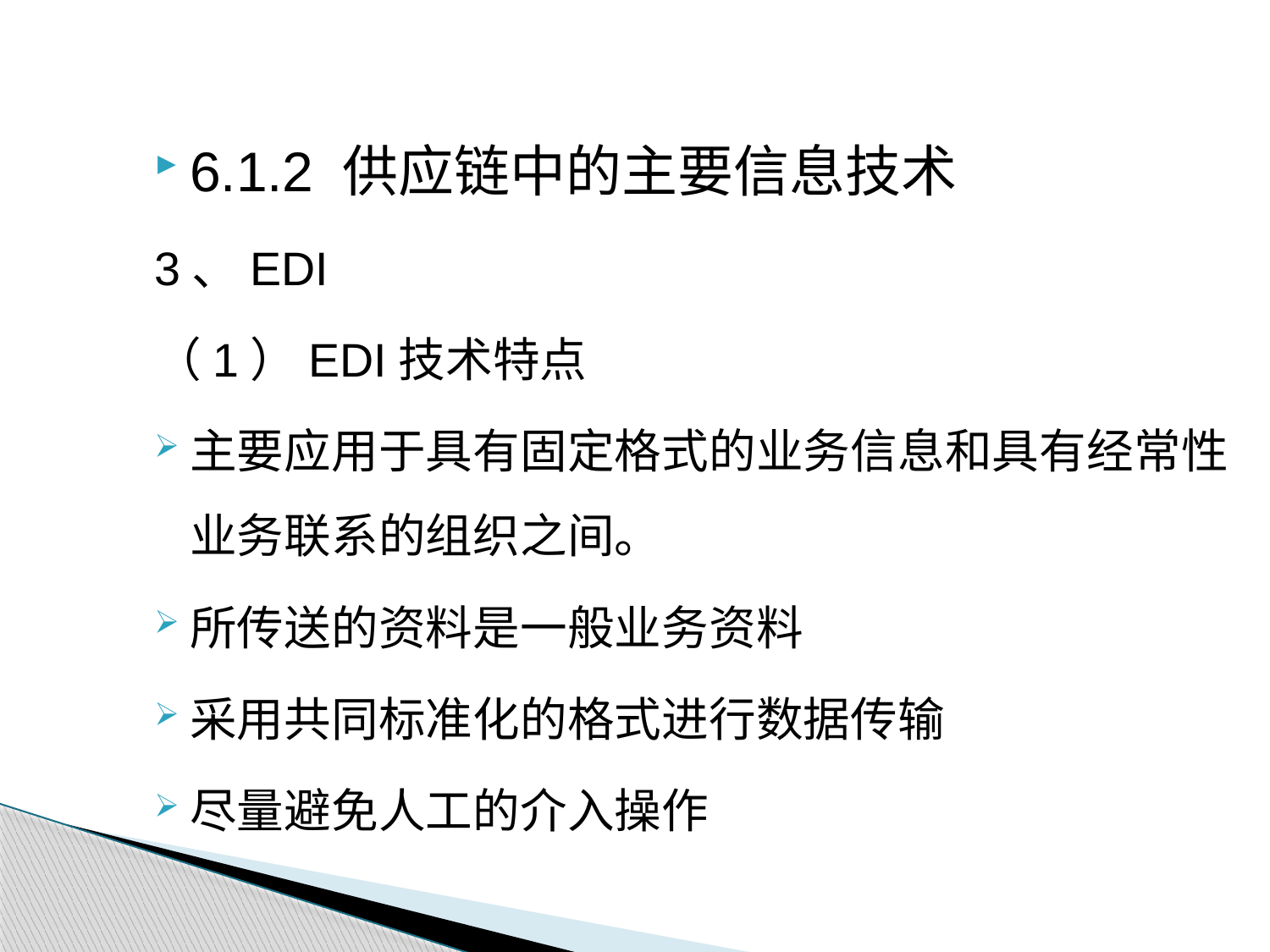

6.1.2 供应链中的主要信息技术
3、EDI
（1）EDI技术特点
主要应用于具有固定格式的业务信息和具有经常性业务联系的组织之间。
所传送的资料是一般业务资料
采用共同标准化的格式进行数据传输
尽量避免人工的介入操作